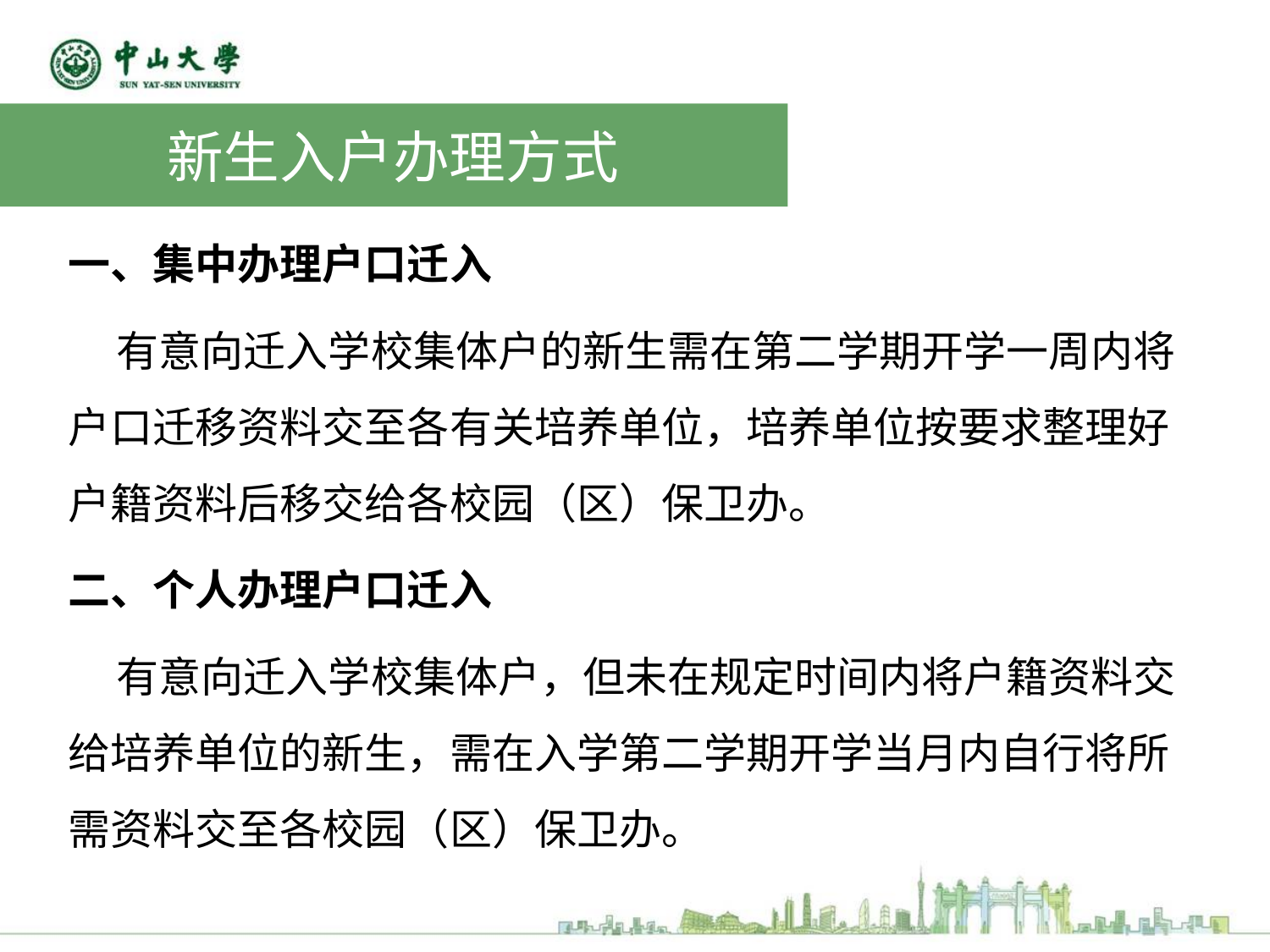

新生入户办理方式
一、集中办理户口迁入
    有意向迁入学校集体户的新生需在第二学期开学一周内将户口迁移资料交至各有关培养单位，培养单位按要求整理好户籍资料后移交给各校园（区）保卫办。
二、个人办理户口迁入
    有意向迁入学校集体户，但未在规定时间内将户籍资料交给培养单位的新生，需在入学第二学期开学当月内自行将所需资料交至各校园（区）保卫办。